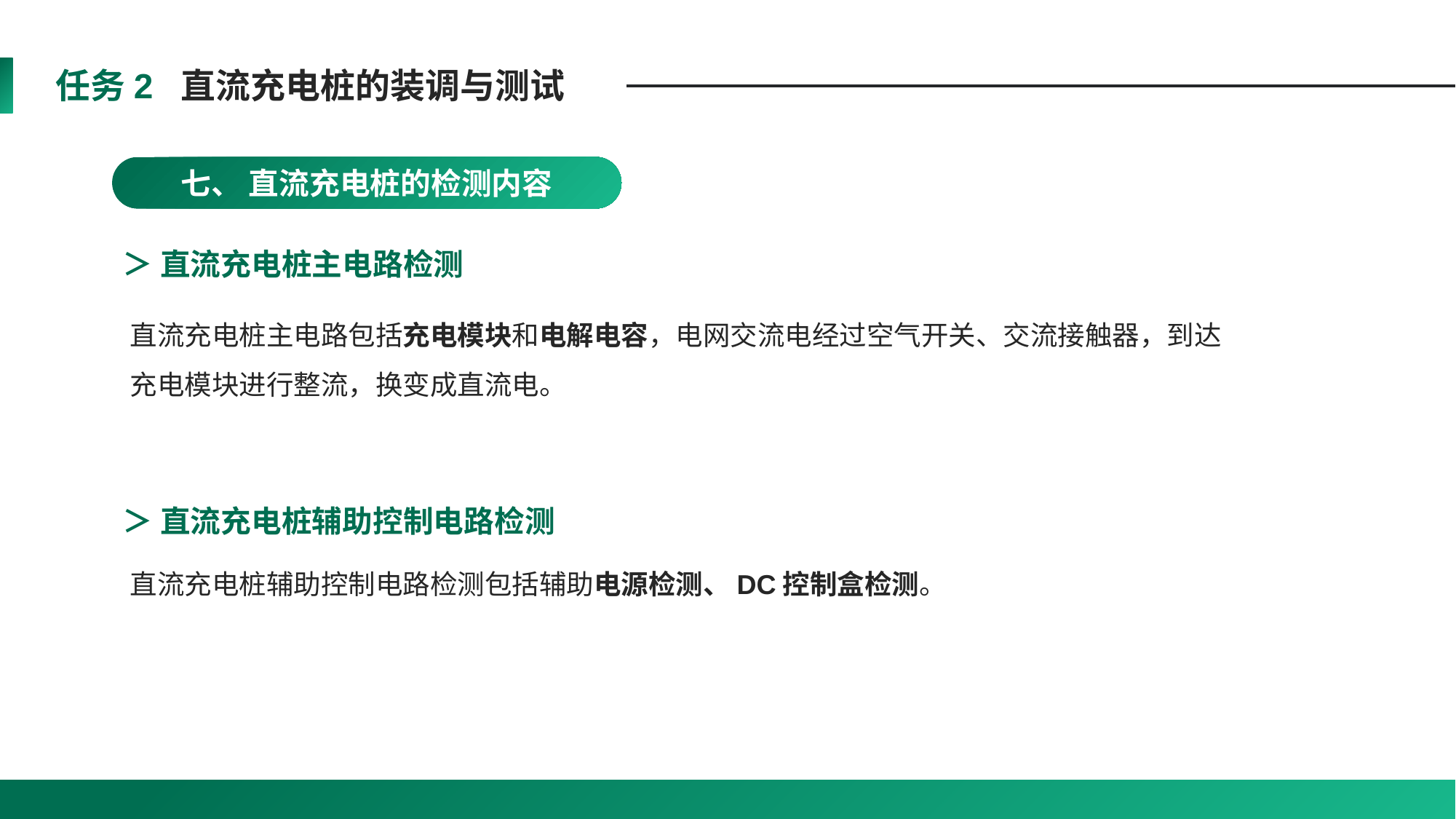

任务2  直流充电桩的装调与测试

七、 直流充电桩的检测内容
＞ 直流充电桩主电路检测
直流充电桩主电路包括充电模块和电解电容，电网交流电经过空气开关、交流接触器，到达充电模块进行整流，换变成直流电。
＞ 直流充电桩辅助控制电路检测
直流充电桩辅助控制电路检测包括辅助电源检测、DC控制盒检测。